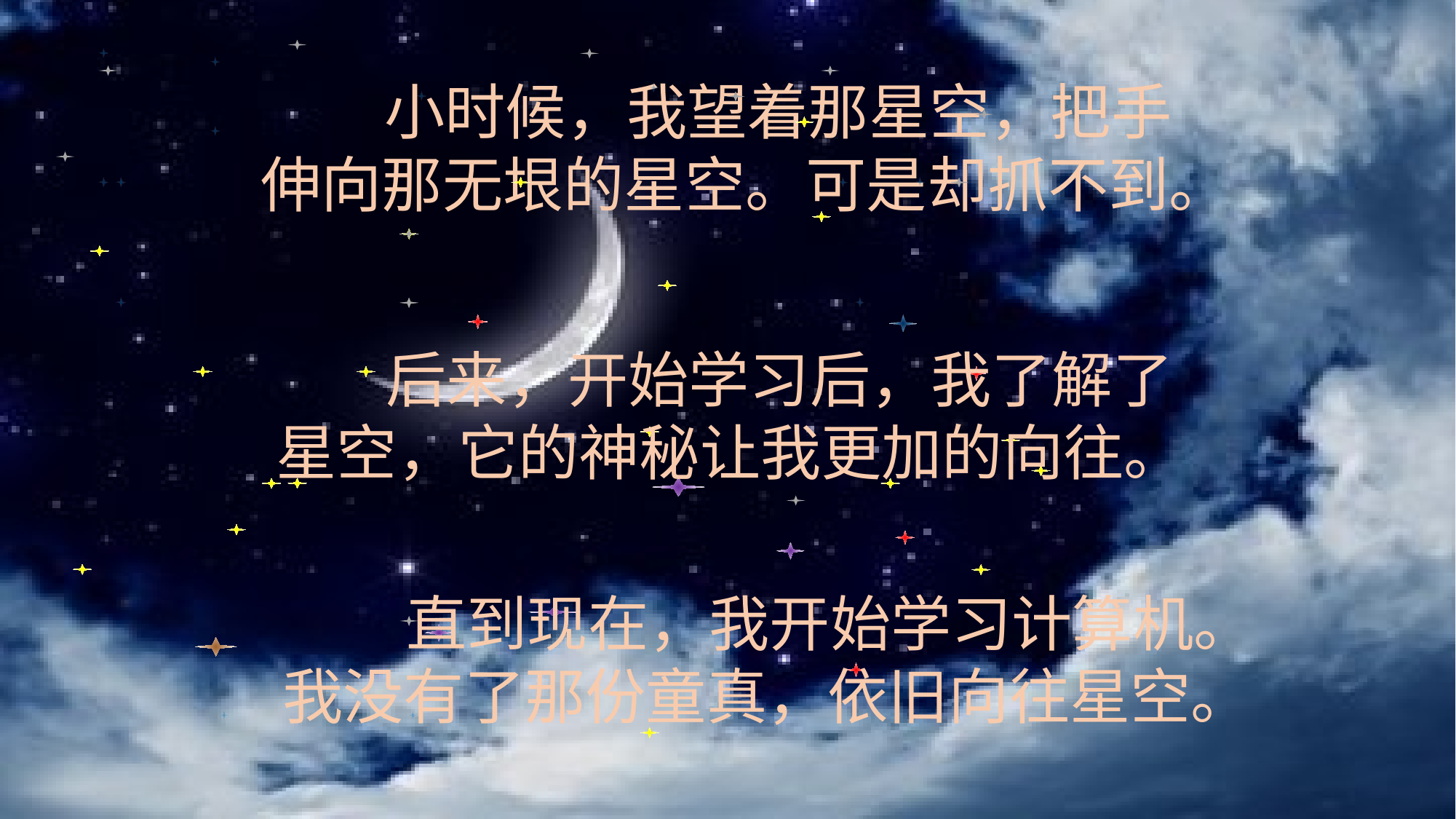

小时候，我望着那星空，把手伸向那无垠的星空。可是却抓不到。

       后来，开始学习后，我了解了星空，它的神秘让我更加的向往。

        直到现在，我开始学习计算机。
我没有了那份童真，依旧向往星空。